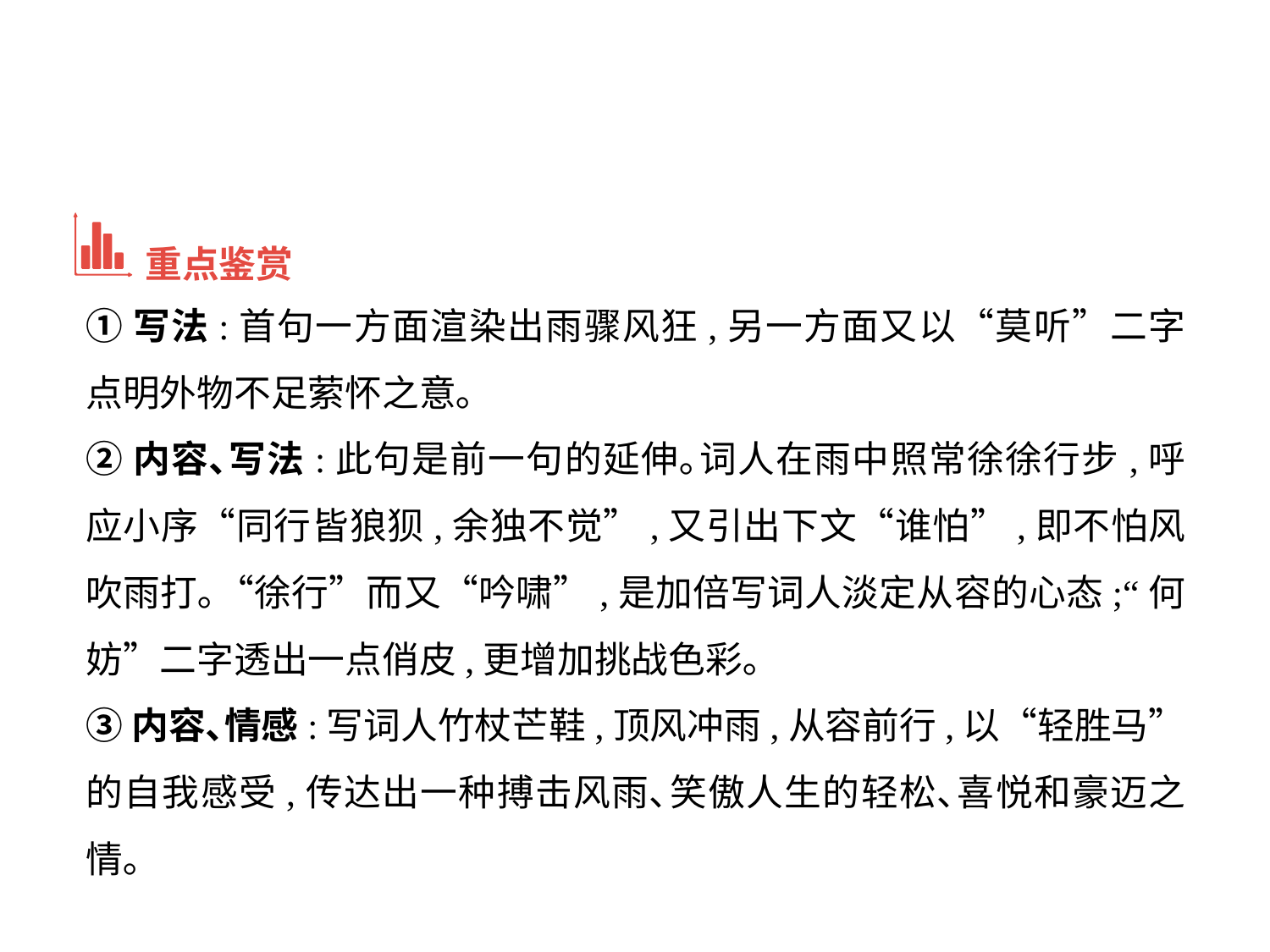

重点鉴赏
①写法:首句一方面渲染出雨骤风狂,另一方面又以“莫听”二字点明外物不足萦怀之意｡
②内容､写法:此句是前一句的延伸｡词人在雨中照常徐徐行步,呼应小序“同行皆狼狈,余独不觉”,又引出下文“谁怕”,即不怕风吹雨打｡“徐行”而又“吟啸”,是加倍写词人淡定从容的心态;“何妨”二字透出一点俏皮,更增加挑战色彩｡
③内容､情感:写词人竹杖芒鞋,顶风冲雨,从容前行,以“轻胜马”的自我感受,传达出一种搏击风雨､笑傲人生的轻松､喜悦和豪迈之情｡